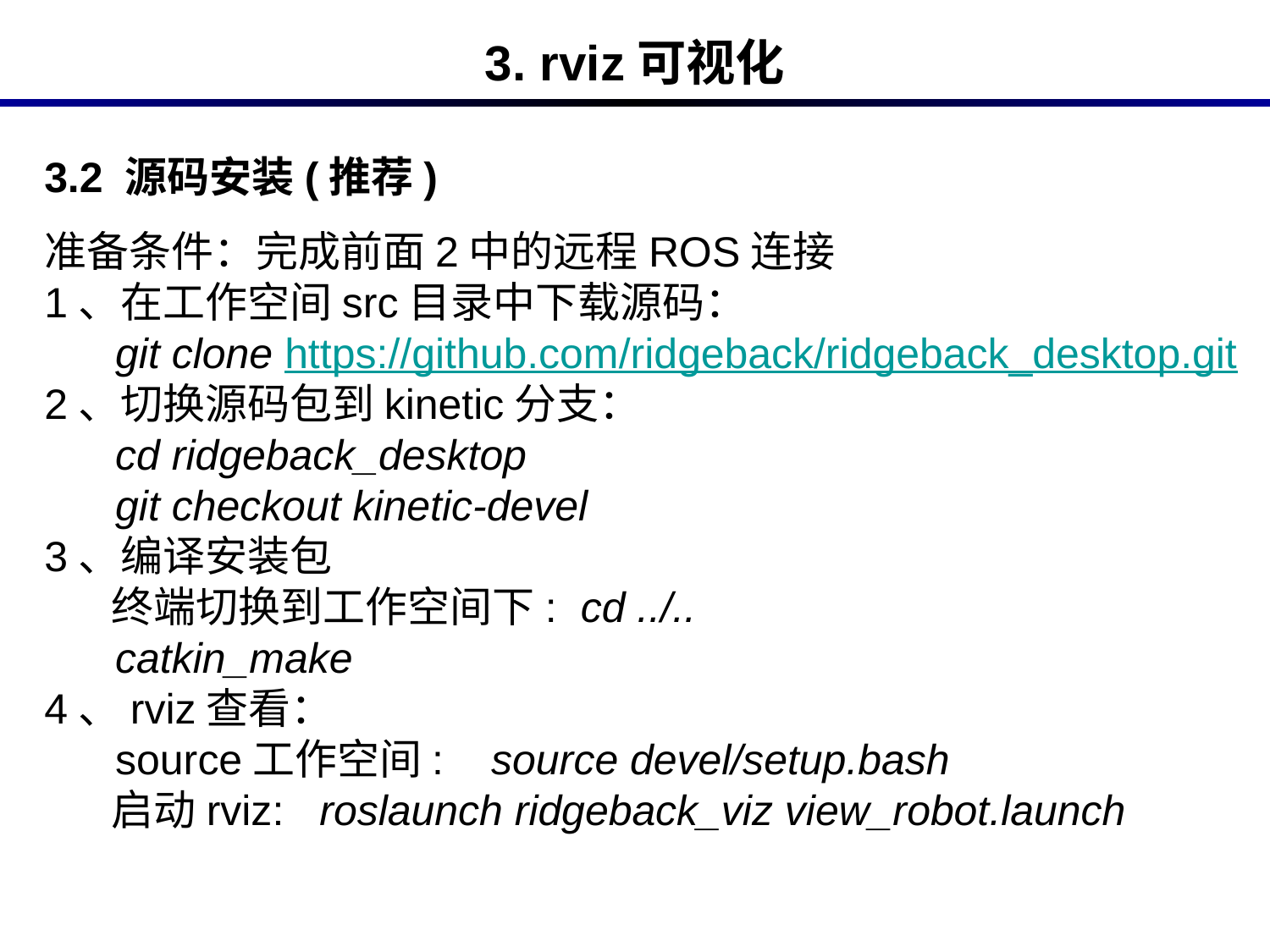

3. rviz可视化
3.2 源码安装(推荐)
准备条件：完成前面2中的远程ROS连接
1、在工作空间src目录中下载源码：
      git clone https://github.com/ridgeback/ridgeback_desktop.git
2、切换源码包到kinetic分支：
      cd ridgeback_desktop
      git checkout kinetic-devel
3、编译安装包
      终端切换到工作空间下:  cd ../..
      catkin_make
4、rviz查看：
      source工作空间:    source devel/setup.bash
      启动rviz:   roslaunch ridgeback_viz view_robot.launch